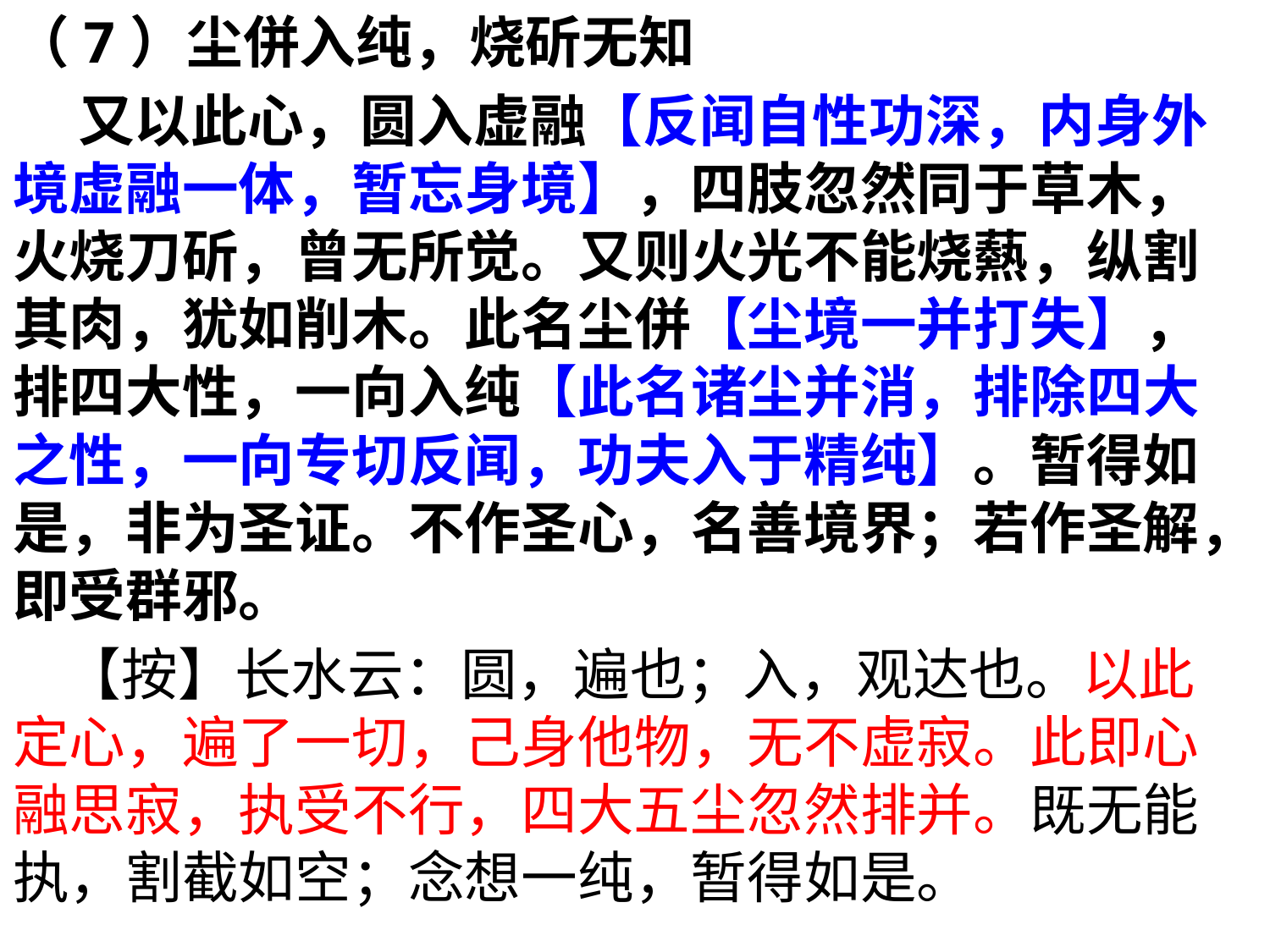

（7）尘併入纯，烧斫无知
    又以此心，圆入虚融【反闻自性功深，内身外境虚融一体，暂忘身境】，四肢忽然同于草木，火烧刀斫，曾无所觉。又则火光不能烧爇，纵割其肉，犹如削木。此名尘併【尘境一并打失】，排四大性，一向入纯【此名诸尘并消，排除四大之性，一向专切反闻，功夫入于精纯】。暂得如是，非为圣证。不作圣心，名善境界；若作圣解，即受群邪。
   【按】长水云：圆，遍也；入，观达也。以此定心，遍了一切，己身他物，无不虚寂。此即心融思寂，执受不行，四大五尘忽然排并。既无能执，割截如空；念想一纯，暂得如是。